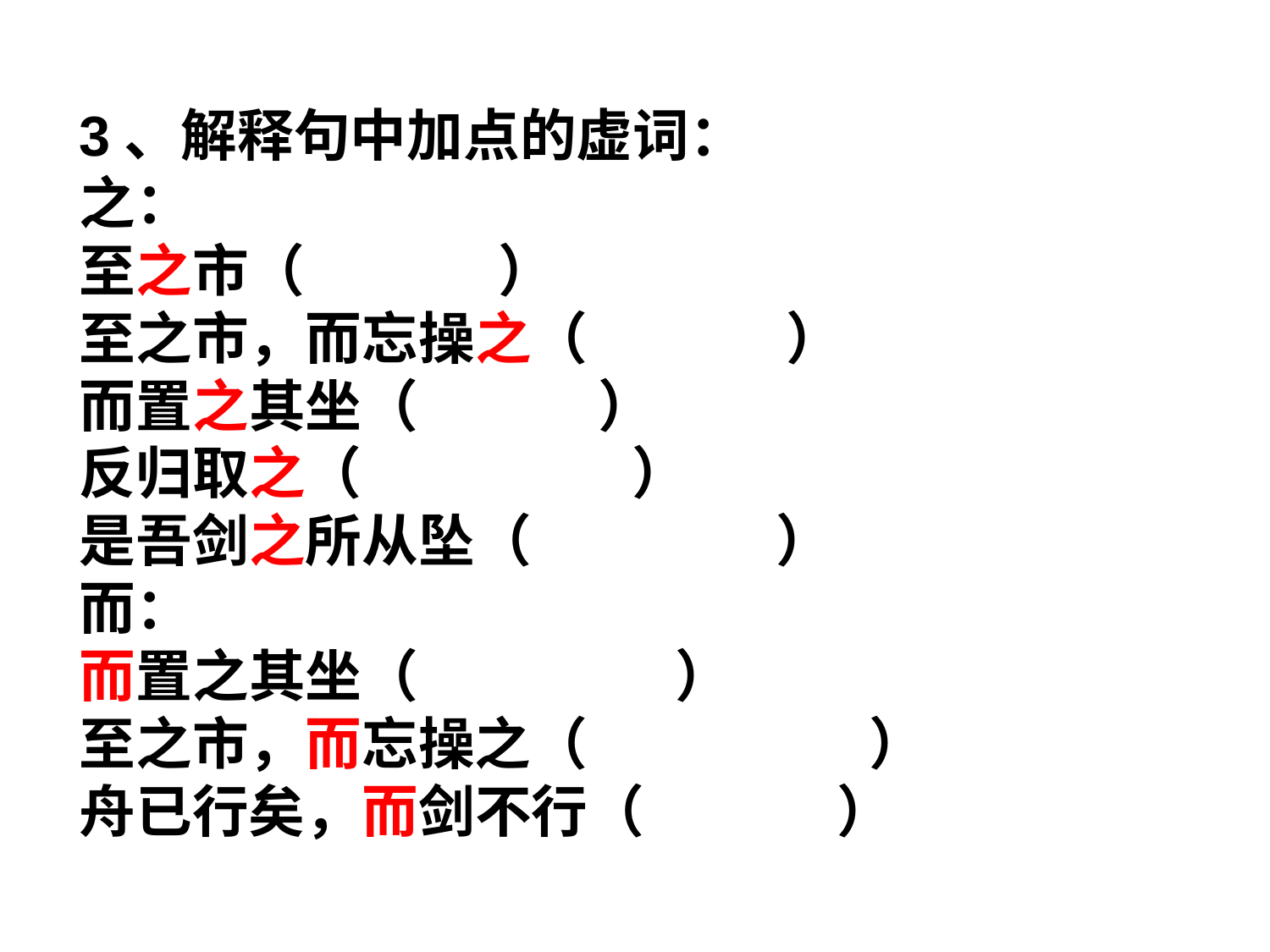

3、解释句中加点的虚词：
之：
至之市（               ）
至之市，而忘操之（　           ）
而置之其坐（              ）
反归取之（                     ）
是吾剑之所从坠（                   ）
而：
而置之其坐（                    ）
至之市，而忘操之（             　　）
舟已行矣，而剑不行（               ）